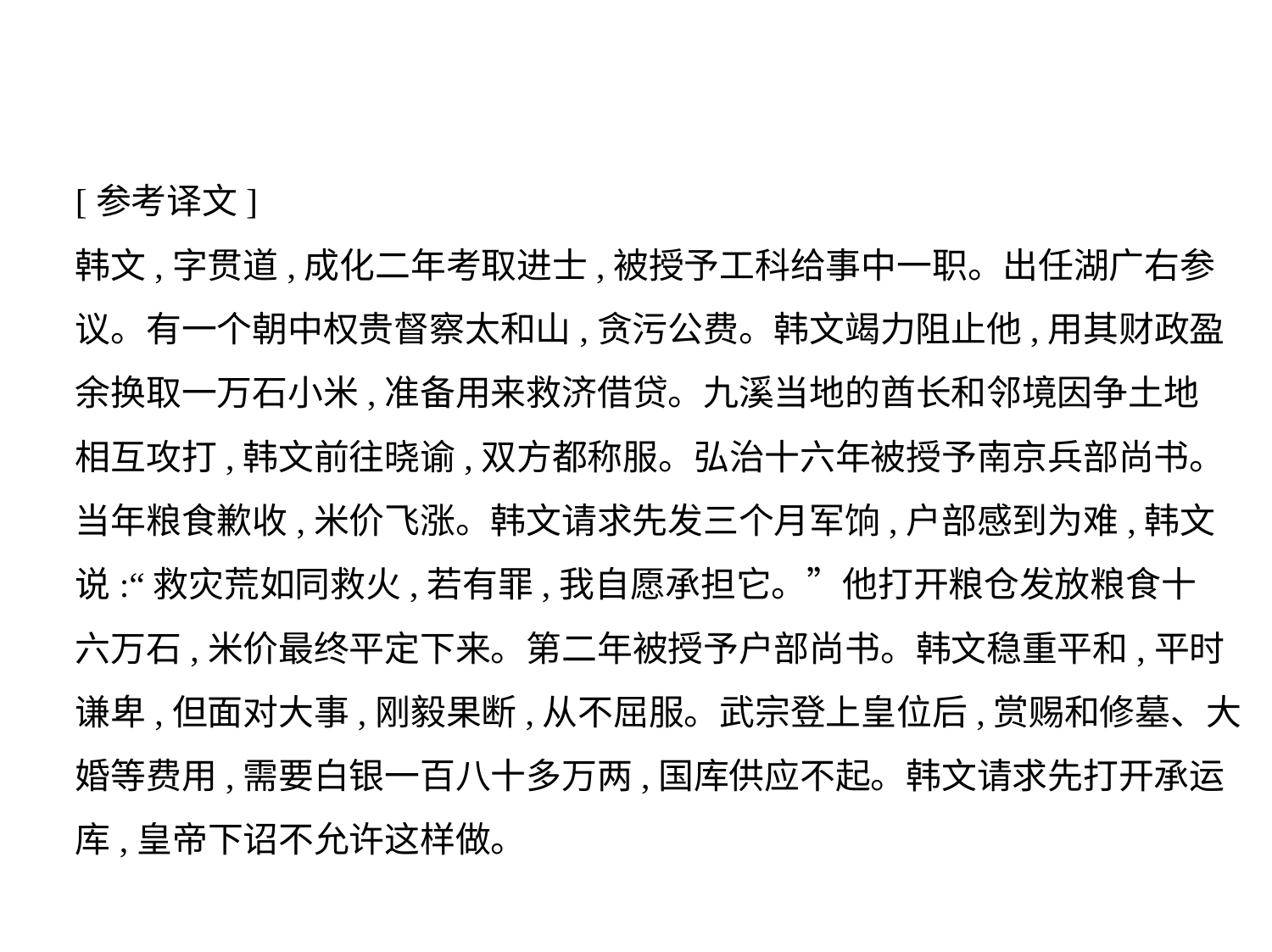

[参考译文]
韩文,字贯道,成化二年考取进士,被授予工科给事中一职。出任湖广右参
议。有一个朝中权贵督察太和山,贪污公费。韩文竭力阻止他,用其财政盈
余换取一万石小米,准备用来救济借贷。九溪当地的酋长和邻境因争土地
相互攻打,韩文前往晓谕,双方都称服。弘治十六年被授予南京兵部尚书。
当年粮食歉收,米价飞涨。韩文请求先发三个月军饷,户部感到为难,韩文
说:“救灾荒如同救火,若有罪,我自愿承担它。”他打开粮仓发放粮食十
六万石,米价最终平定下来。第二年被授予户部尚书。韩文稳重平和,平时
谦卑,但面对大事,刚毅果断,从不屈服。武宗登上皇位后,赏赐和修墓、大
婚等费用,需要白银一百八十多万两,国库供应不起。韩文请求先打开承运
库,皇帝下诏不允许这样做。